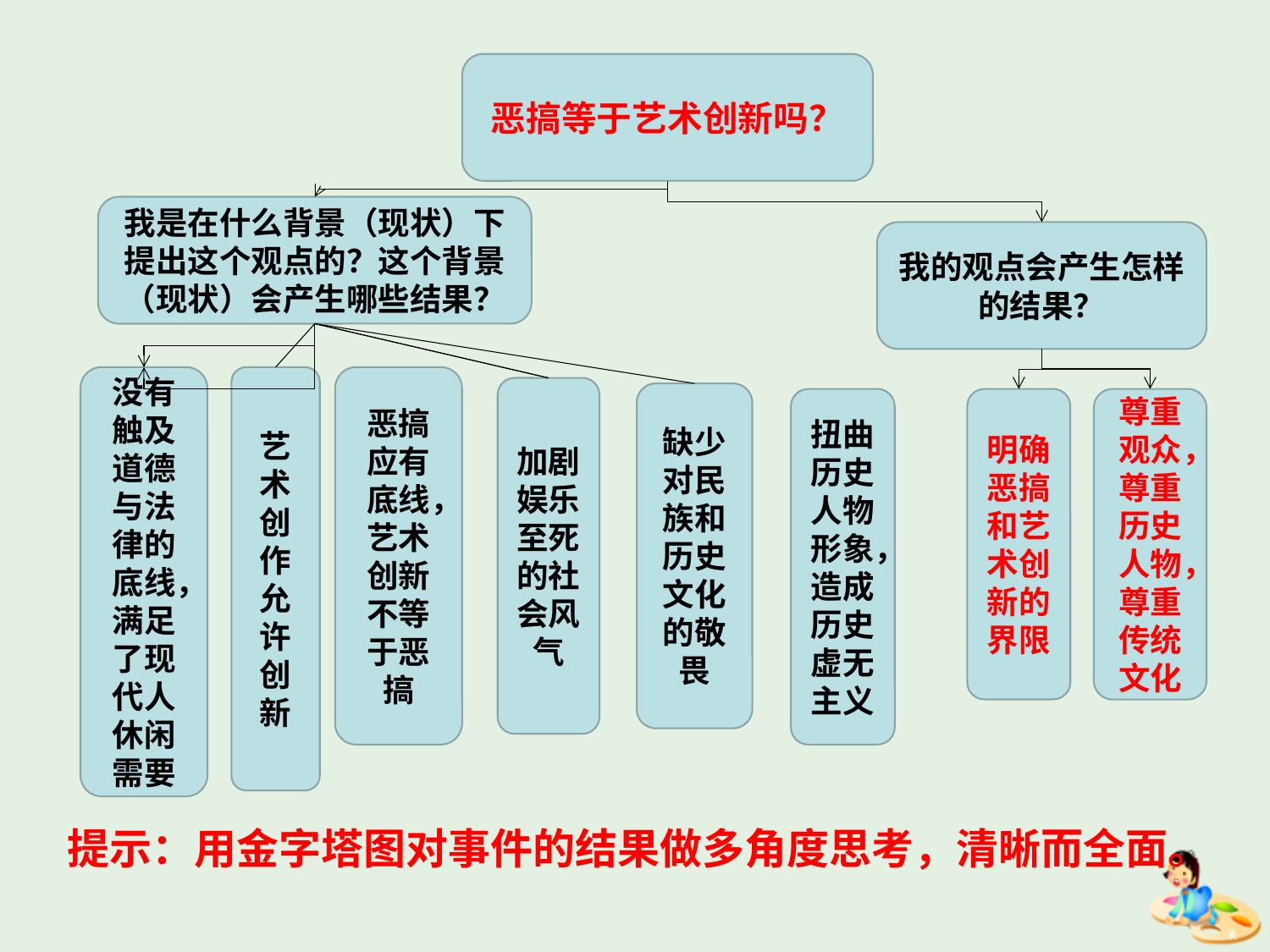

恶搞等于艺术创新吗？
我是在什么背景（现状）下提出这个观点的？这个背景（现状）会产生哪些结果？
我的观点会产生怎样的结果？
没有触及道德与法律的底线，满足了现代人休闲需要
艺术创作允许创新
恶搞应有底线，艺术创新不等于恶搞
加剧娱乐至死的社会风气
缺少对民族和历史文化的敬畏
扭曲历史人物形象，造成历史虚无主义
明确恶搞和艺术创新的界限
尊重观众，尊重历史人物，尊重传统文化
提示：用金字塔图对事件的结果做多角度思考，清晰而全面。